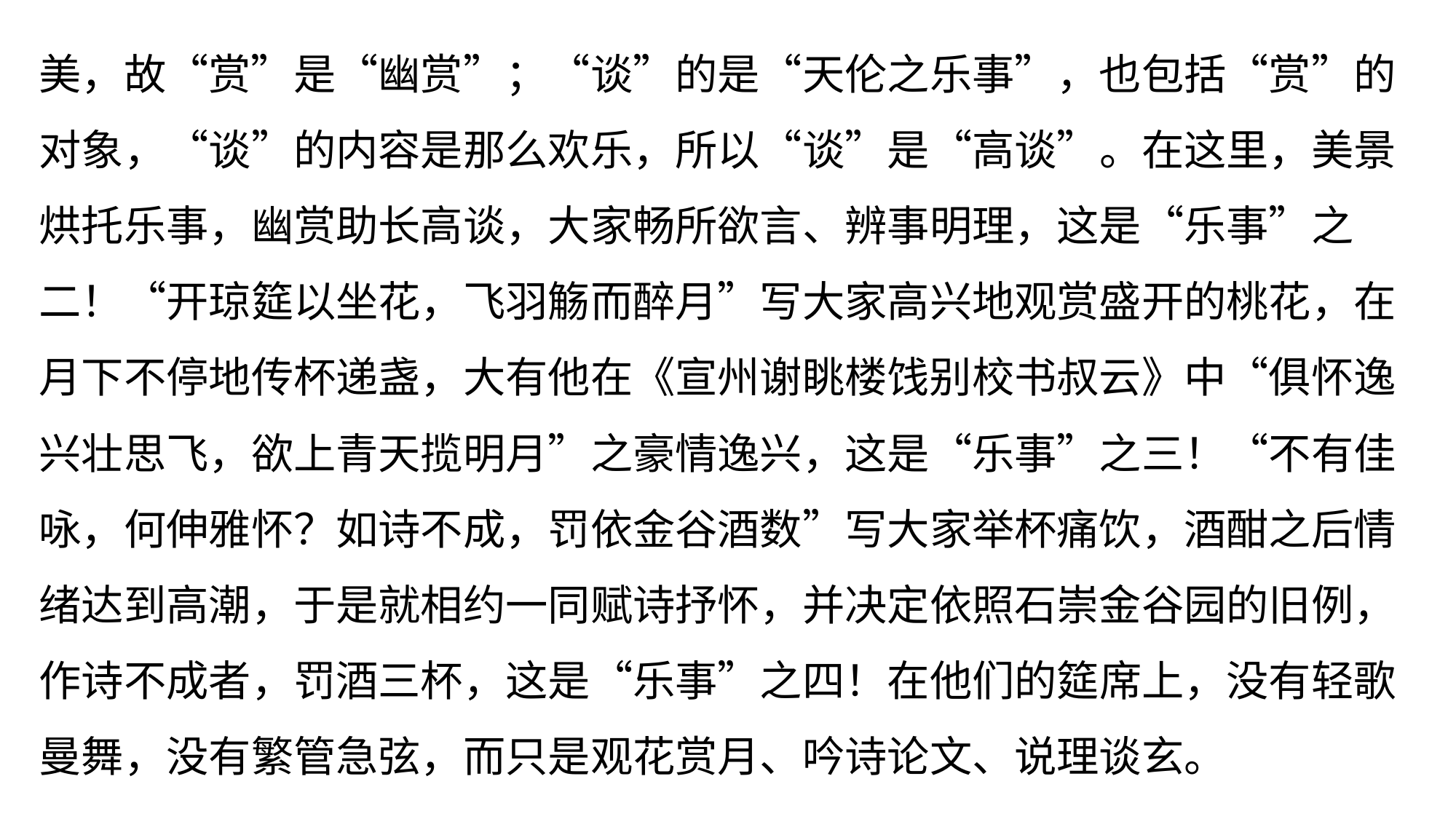

美，故“赏”是“幽赏”；“谈”的是“天伦之乐事”，也包括“赏”的对象，“谈”的内容是那么欢乐，所以“谈”是“高谈”。在这里，美景烘托乐事，幽赏助长高谈，大家畅所欲言、辨事明理，这是“乐事”之二！“开琼筵以坐花，飞羽觞而醉月”写大家高兴地观赏盛开的桃花，在月下不停地传杯递盏，大有他在《宣州谢眺楼饯别校书叔云》中“俱怀逸兴壮思飞，欲上青天揽明月”之豪情逸兴，这是“乐事”之三！“不有佳咏，何伸雅怀？如诗不成，罚依金谷酒数”写大家举杯痛饮，酒酣之后情绪达到高潮，于是就相约一同赋诗抒怀，并决定依照石崇金谷园的旧例，作诗不成者，罚酒三杯，这是“乐事”之四！在他们的筵席上，没有轻歌曼舞，没有繁管急弦，而只是观花赏月、吟诗论文、说理谈玄。